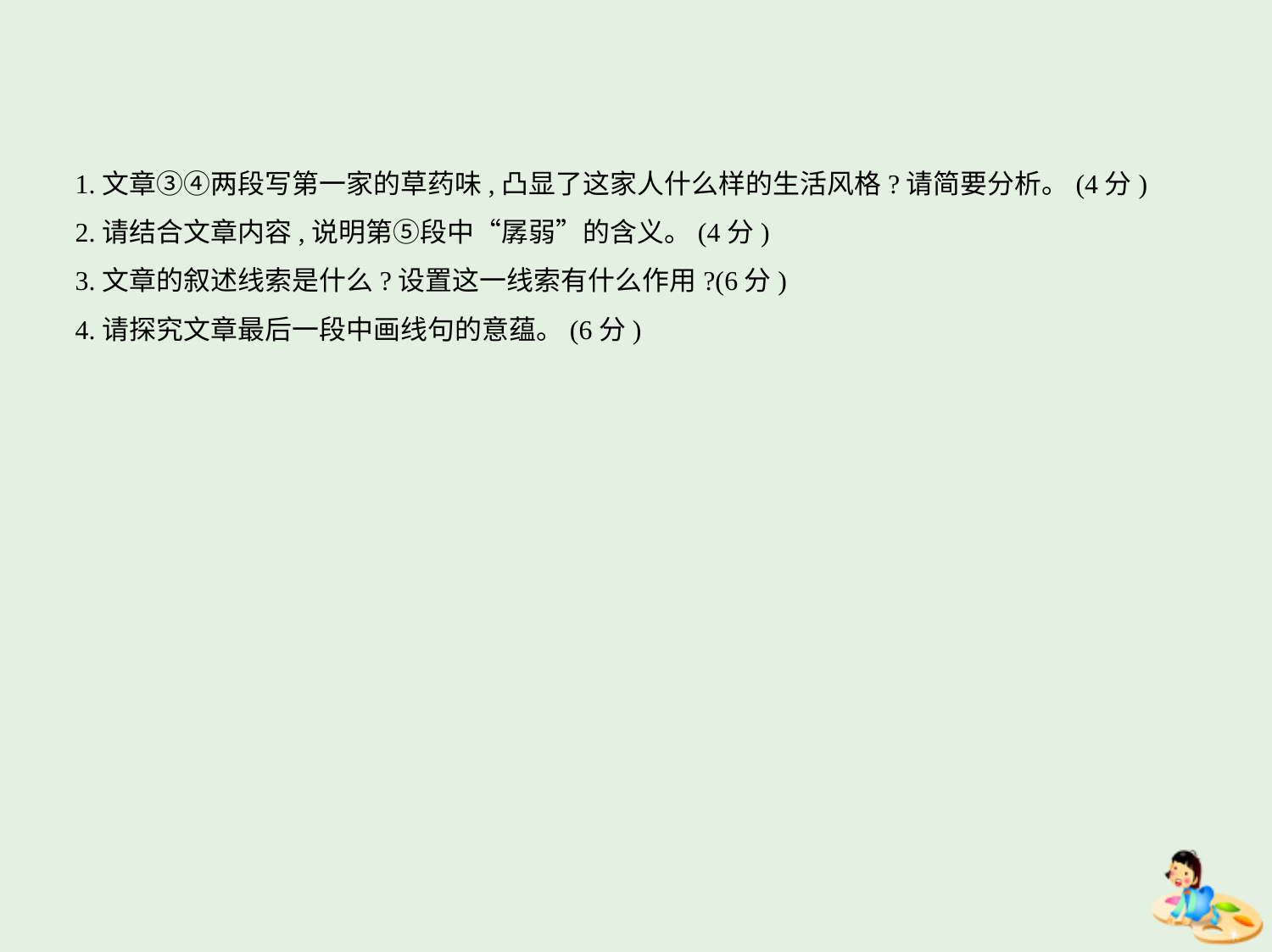

1.文章③④两段写第一家的草药味,凸显了这家人什么样的生活风格?请简要分析。(4分)
2.请结合文章内容,说明第⑤段中“孱弱”的含义。(4分)
3.文章的叙述线索是什么?设置这一线索有什么作用?(6分)
4.请探究文章最后一段中画线句的意蕴。(6分)